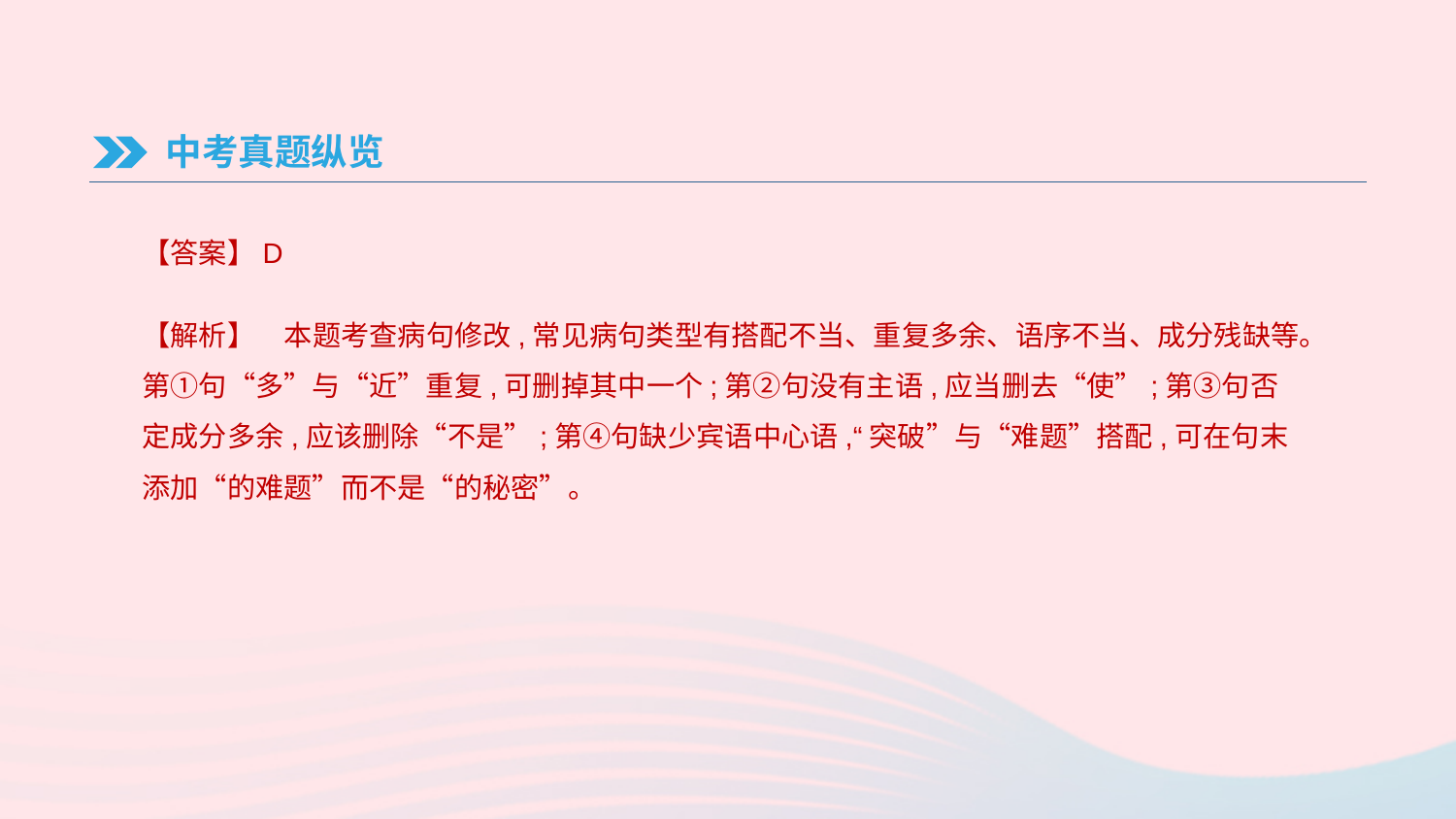

中考真题纵览

【答案】D
【解析】　本题考查病句修改,常见病句类型有搭配不当、重复多余、语序不当、成分残缺等。第①句“多”与“近”重复,可删掉其中一个;第②句没有主语,应当删去“使”;第③句否定成分多余,应该删除“不是”;第④句缺少宾语中心语,“突破”与“难题”搭配,可在句末添加“的难题”而不是“的秘密”。